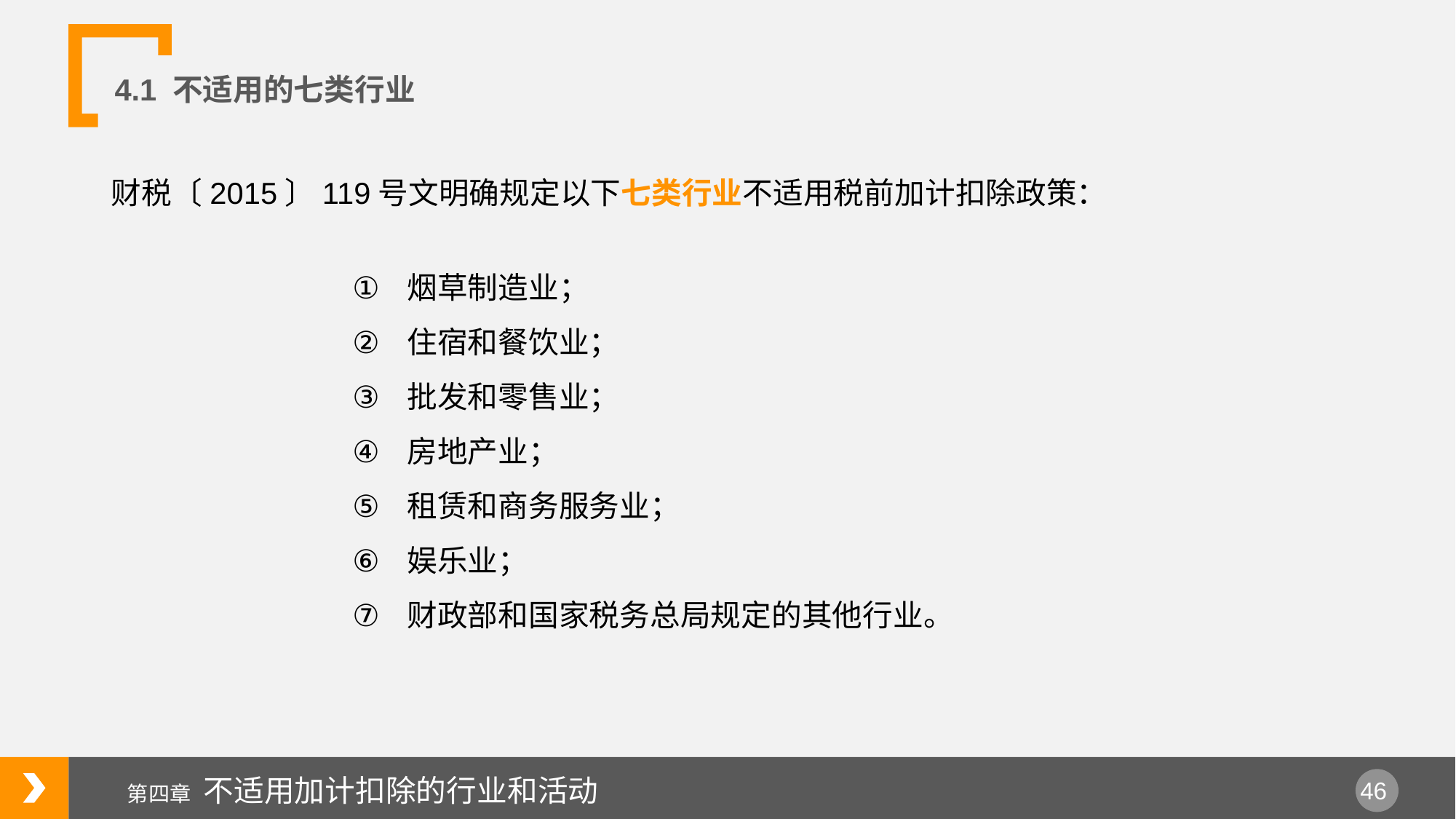

4.1 不适用的七类行业
财税〔2015〕119号文明确规定以下七类行业不适用税前加计扣除政策：
烟草制造业；
住宿和餐饮业；
批发和零售业；
房地产业；
租赁和商务服务业；
娱乐业；
财政部和国家税务总局规定的其他行业。